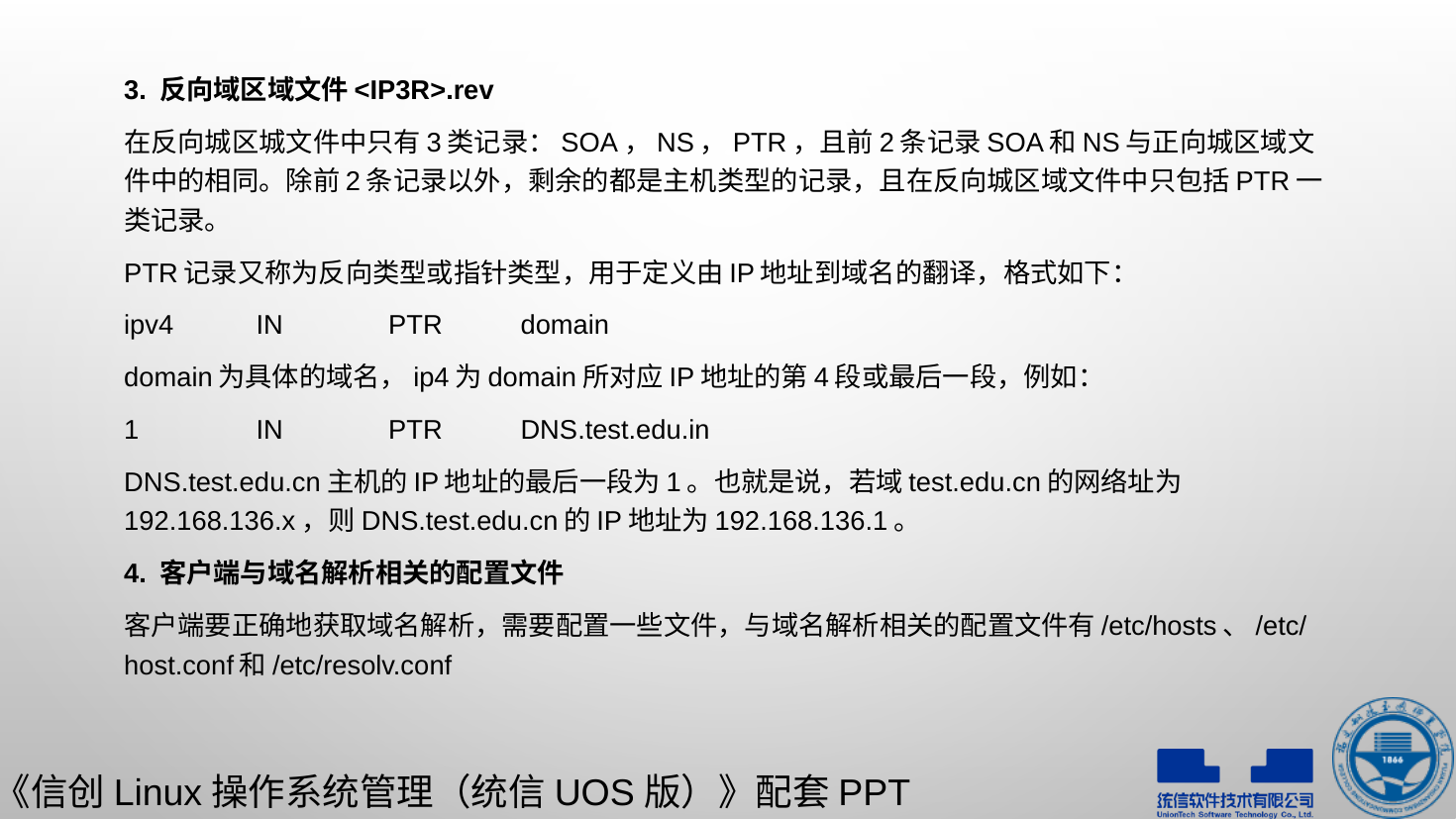

3. 反向域区域文件<IP3R>.rev
在反向城区城文件中只有3类记录：SOA，NS，PTR，且前2条记录SOA和NS与正向城区域文件中的相同。除前2条记录以外，剩余的都是主机类型的记录，且在反向城区域文件中只包括PTR一类记录。
PTR记录又称为反向类型或指针类型，用于定义由IP地址到域名的翻译，格式如下：
ipv4		IN		PTR		domain
domain为具体的域名，ip4为domain所对应IP地址的第4段或最后一段，例如：
1		IN		PTR		DNS.test.edu.in
DNS.test.edu.cn主机的IP地址的最后一段为1。也就是说，若域test.edu.cn的网络址为 192.168.136.x，则DNS.test.edu.cn的IP地址为192.168.136.1。
4. 客户端与域名解析相关的配置文件
客户端要正确地获取域名解析，需要配置一些文件，与域名解析相关的配置文件有/etc/hosts、/etc/host.conf和/etc/resolv.conf